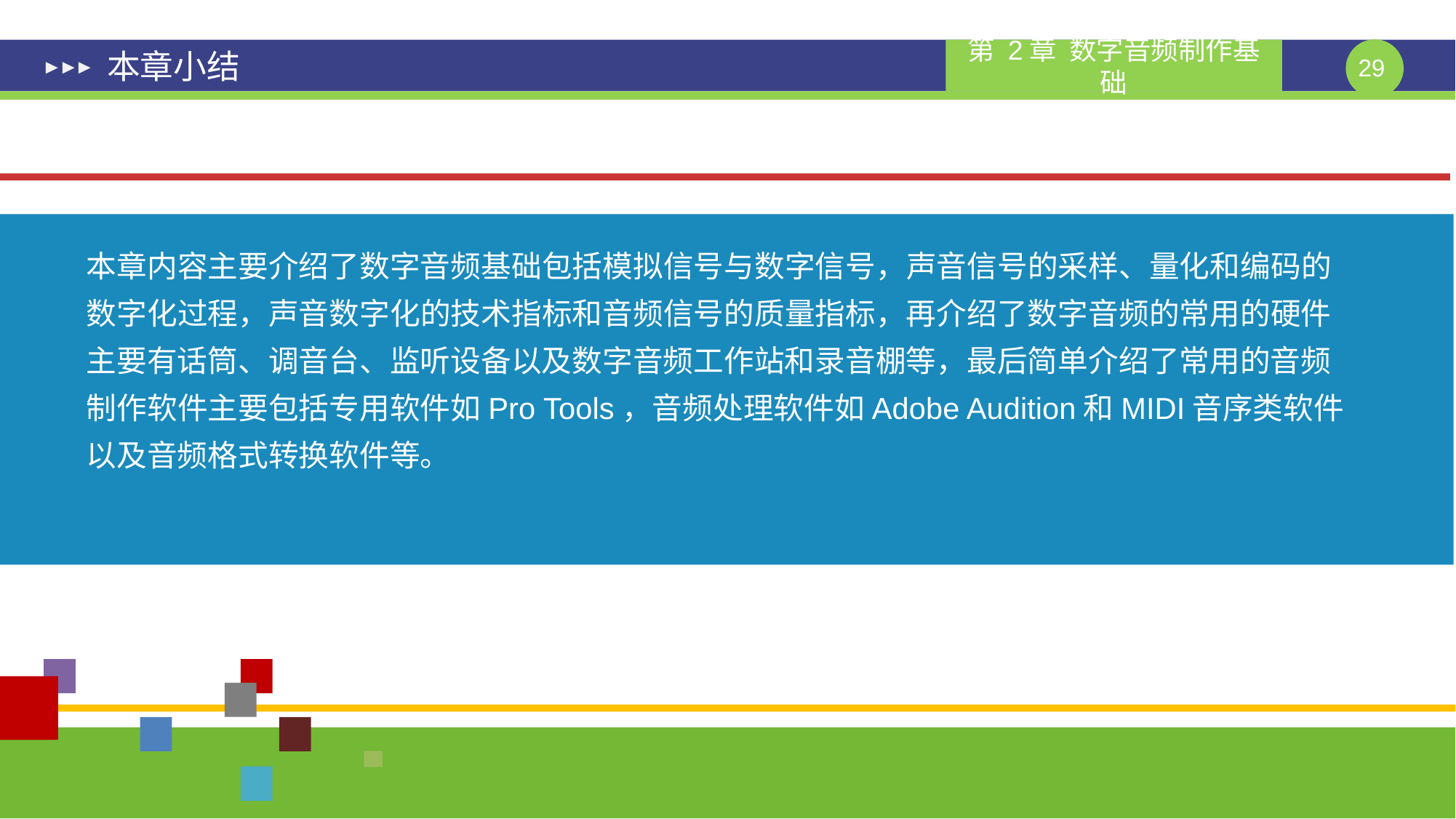

# 本章小结

本章内容主要介绍了数字音频基础包括模拟信号与数字信号，声音信号的采样、量化和编码的数字化过程，声音数字化的技术指标和音频信号的质量指标，再介绍了数字音频的常用的硬件主要有话筒、调音台、监听设备以及数字音频工作站和录音棚等，最后简单介绍了常用的音频制作软件主要包括专用软件如Pro Tools，音频处理软件如Adobe Audition和MIDI音序类软件以及音频格式转换软件等。